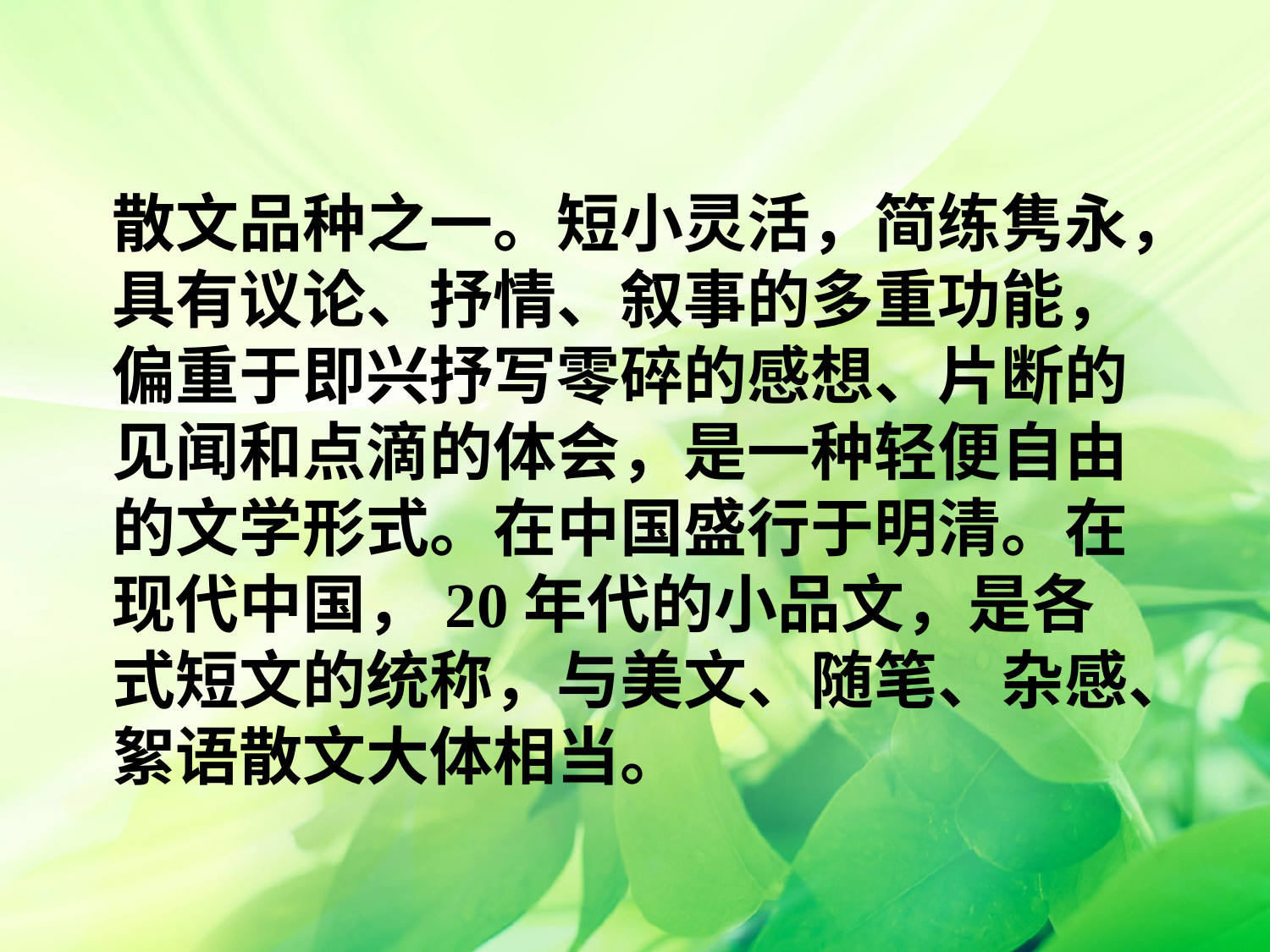

散文品种之一。短小灵活，简练隽永，具有议论、抒情、叙事的多重功能，偏重于即兴抒写零碎的感想、片断的见闻和点滴的体会，是一种轻便自由的文学形式。在中国盛行于明清。在现代中国，20年代的小品文，是各式短文的统称，与美文、随笔、杂感、絮语散文大体相当。